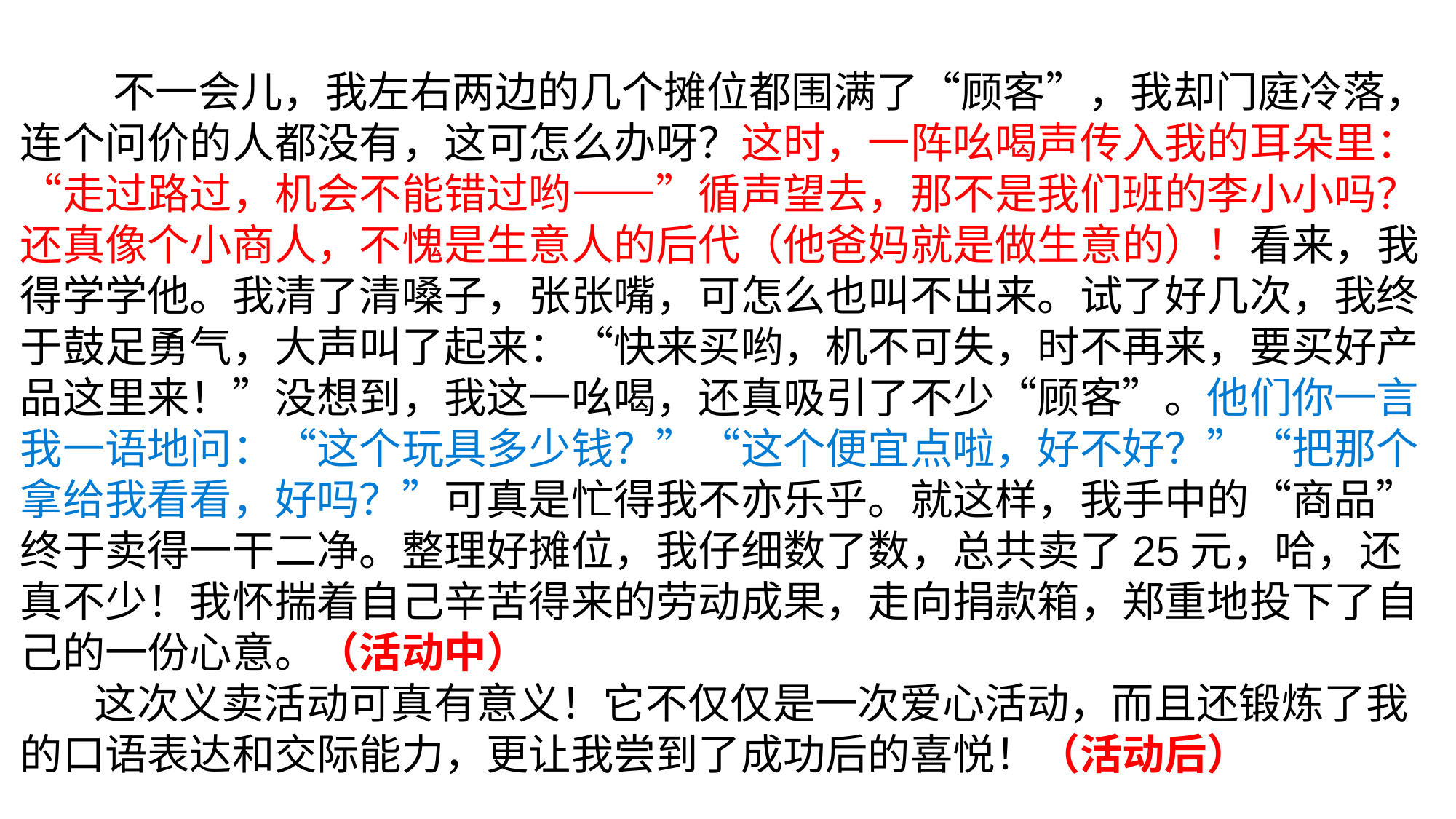

不一会儿，我左右两边的几个摊位都围满了“顾客”，我却门庭冷落，连个问价的人都没有，这可怎么办呀？这时，一阵吆喝声传入我的耳朵里：“走过路过，机会不能错过哟——”循声望去，那不是我们班的李小小吗？还真像个小商人，不愧是生意人的后代（他爸妈就是做生意的）！看来，我得学学他。我清了清嗓子，张张嘴，可怎么也叫不出来。试了好几次，我终于鼓足勇气，大声叫了起来：“快来买哟，机不可失，时不再来，要买好产品这里来！”没想到，我这一吆喝，还真吸引了不少“顾客”。他们你一言我一语地问：“这个玩具多少钱？”“这个便宜点啦，好不好？”“把那个拿给我看看，好吗？”可真是忙得我不亦乐乎。就这样，我手中的“商品”终于卖得一干二净。整理好摊位，我仔细数了数，总共卖了25元，哈，还真不少！我怀揣着自己辛苦得来的劳动成果，走向捐款箱，郑重地投下了自己的一份心意。（活动中）
 这次义卖活动可真有意义！它不仅仅是一次爱心活动，而且还锻炼了我的口语表达和交际能力，更让我尝到了成功后的喜悦！（活动后）